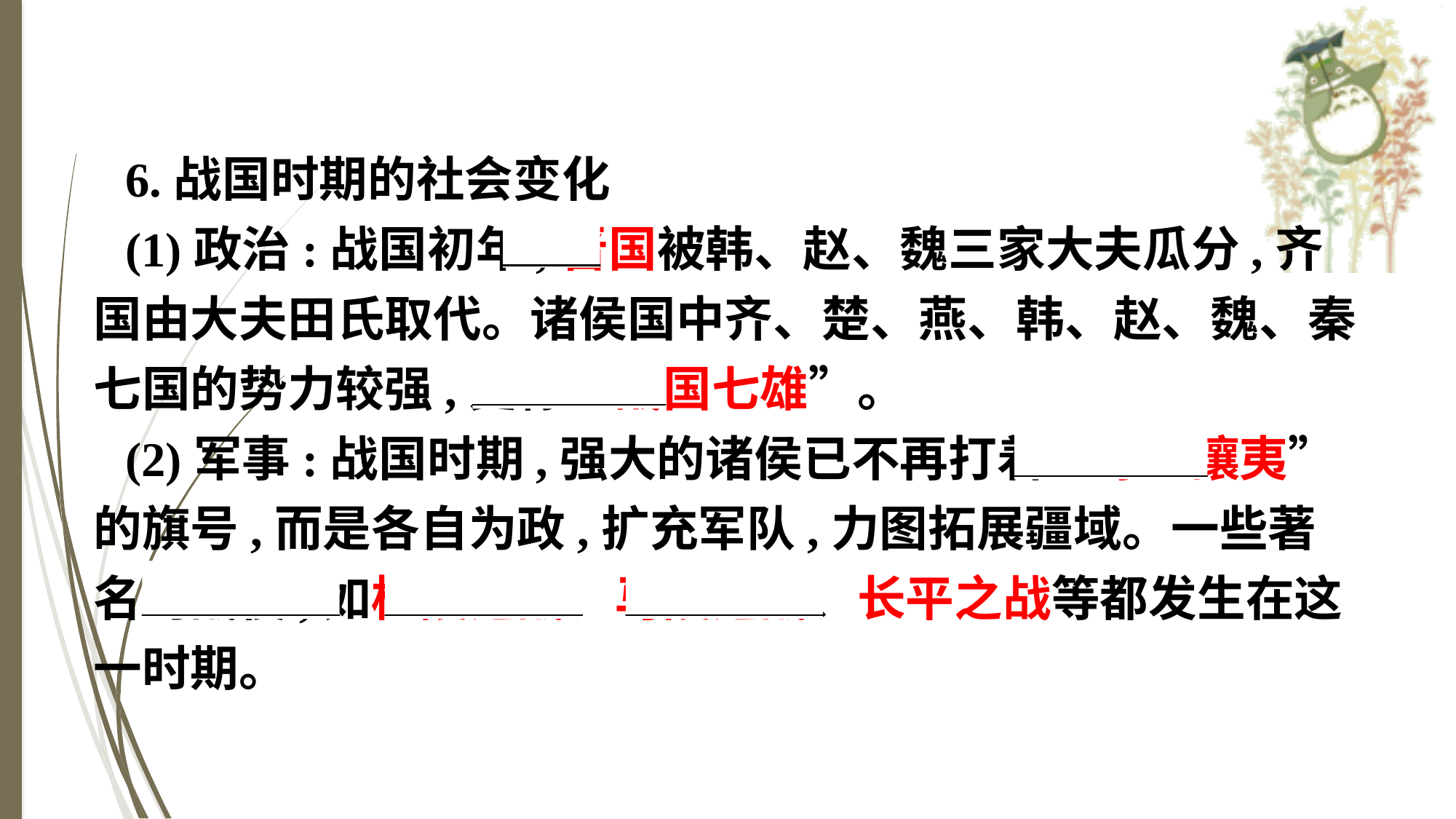

6.战国时期的社会变化
(1)政治:战国初年,晋国被韩、赵、魏三家大夫瓜分,齐国由大夫田氏取代。诸侯国中齐、楚、燕、韩、赵、魏、秦七国的势力较强,史称“战国七雄”。
(2)军事:战国时期,强大的诸侯已不再打着“尊王攘夷”的旗号,而是各自为政,扩充军队,力图拓展疆域。一些著名的战役,如桂陵之战、马陵之战、长平之战等都发生在这一时期。